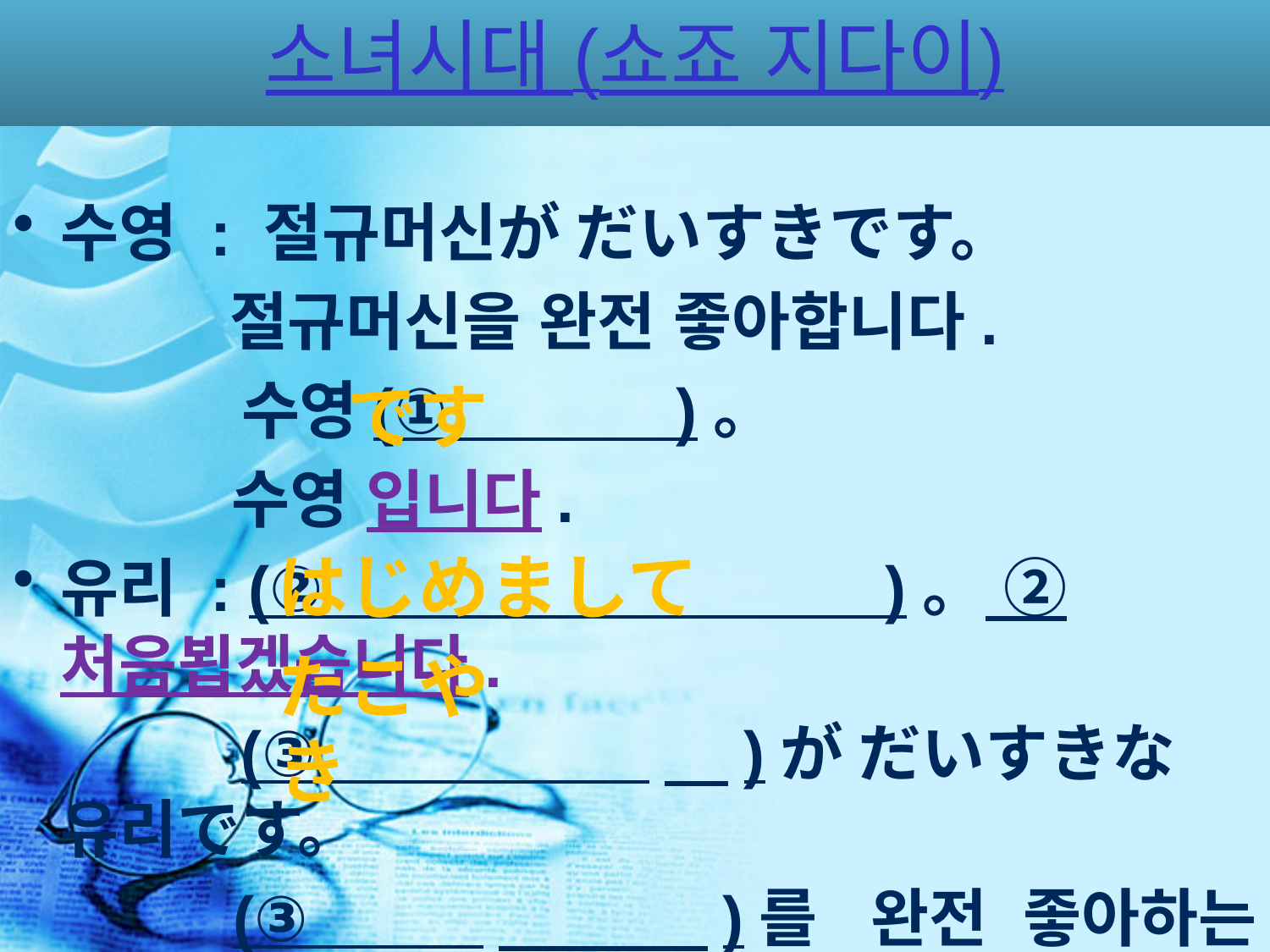

# 소녀시대 (쇼죠 지다이)
수영 : 절규머신が だいすきです。
              절규머신을 완전 좋아합니다.
            수영(①             )。
　　　  수영 입니다.
유리 : (②                                )。 ② 처음뵙겠습니다.
             (③                   　)が だいすきな    유리です。
　　　 (③          　　     )를   완전  좋아하는  유리입니다.

です
はじめまして
たこやき